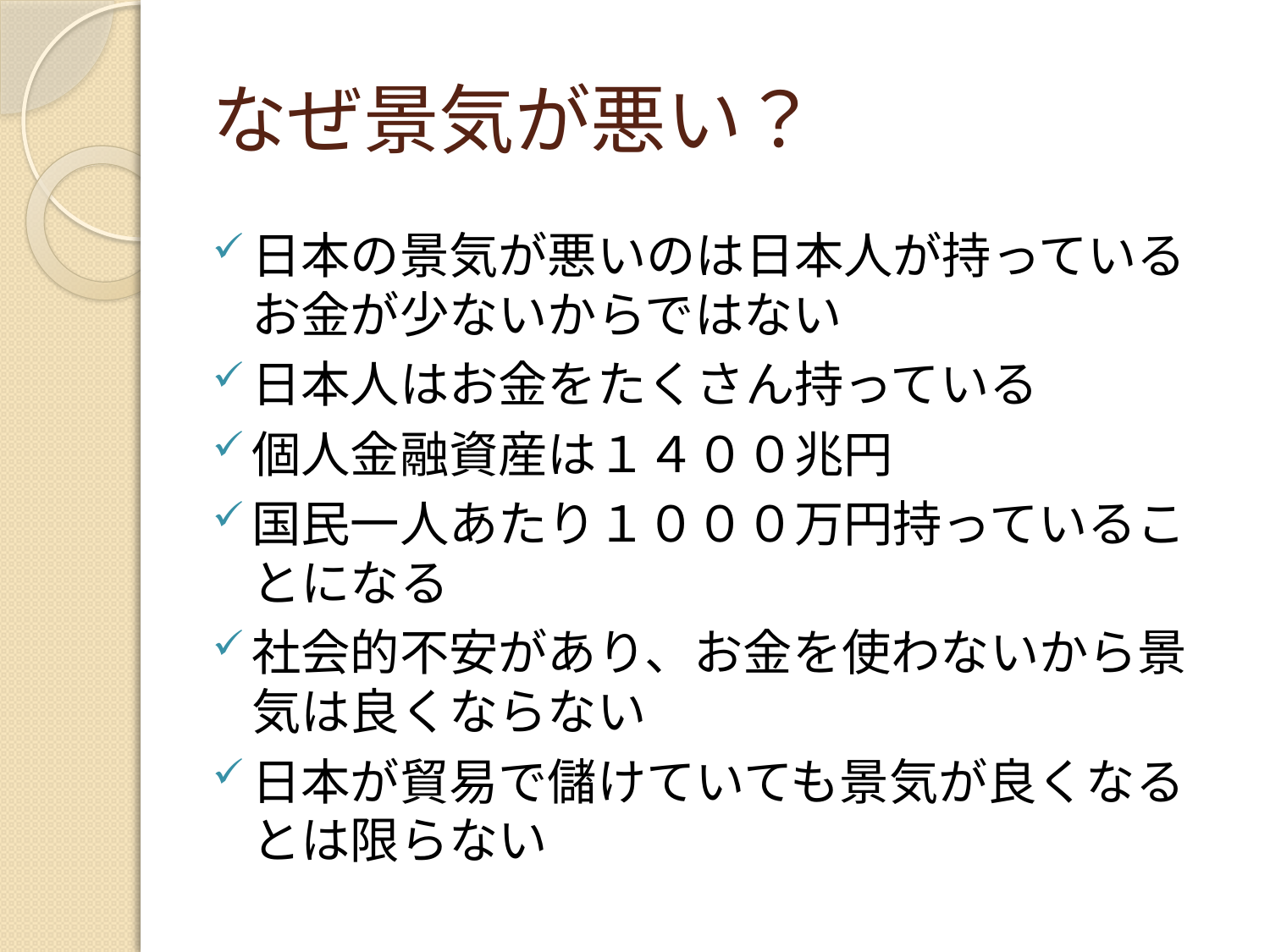

# なぜ景気が悪い？
日本の景気が悪いのは日本人が持っているお金が少ないからではない
日本人はお金をたくさん持っている
個人金融資産は１４００兆円
国民一人あたり１０００万円持っていることになる
社会的不安があり、お金を使わないから景気は良くならない
日本が貿易で儲けていても景気が良くなるとは限らない